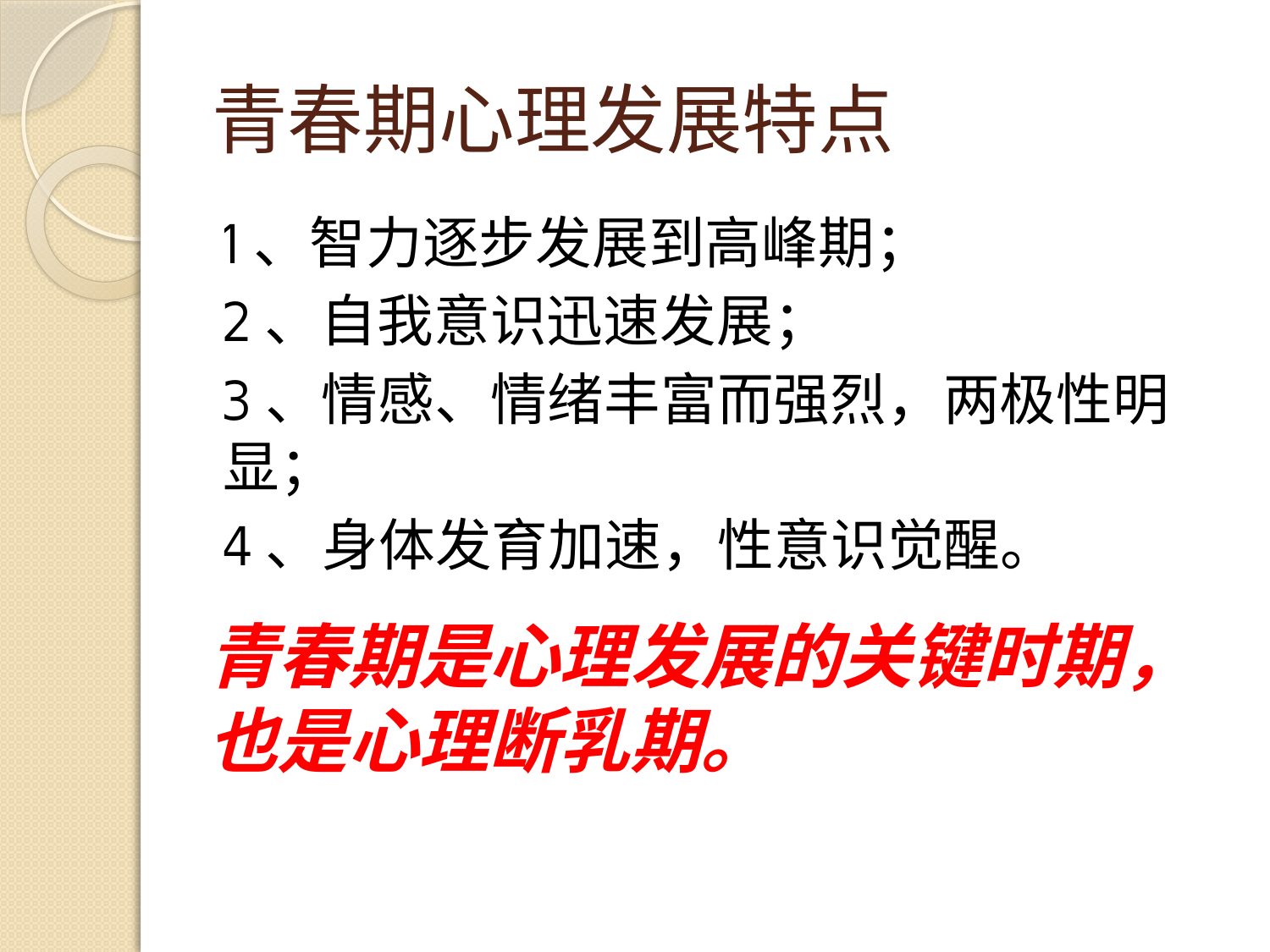

# 青春期心理发展特点
1、智力逐步发展到高峰期；
2、自我意识迅速发展；
3、情感、情绪丰富而强烈，两极性明显；
4、身体发育加速，性意识觉醒。
青春期是心理发展的关键时期，也是心理断乳期。